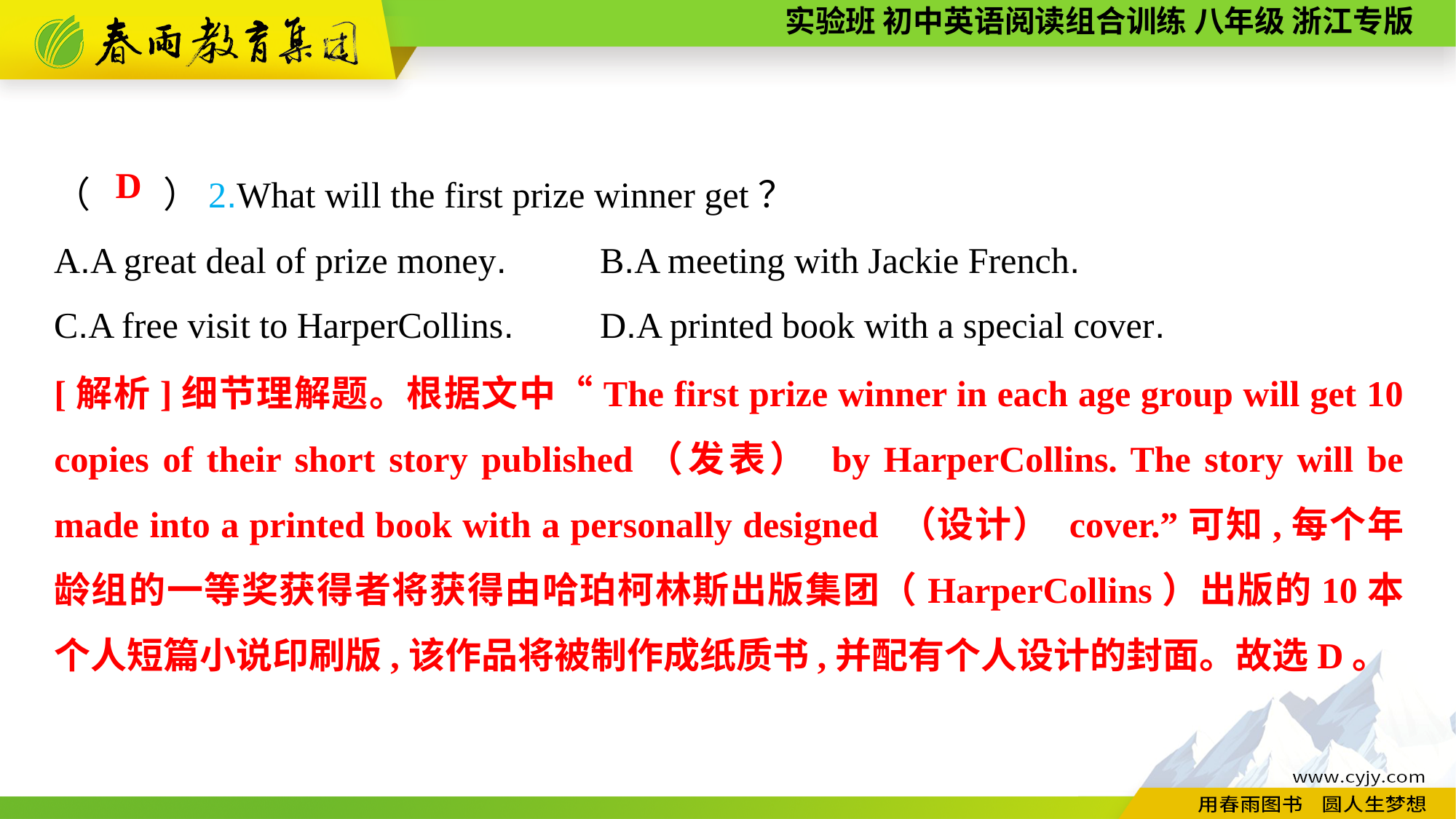

（　　）2.What will the first prize winner get？
A.A great deal of prize money.	B.A meeting with Jackie French.
C.A free visit to HarperCollins.	D.A printed book with a special cover.
D
[解析]细节理解题。根据文中“The first prize winner in each age group will get 10 copies of their short story published（发表） by HarperCollins. The story will be made into a printed book with a personally designed （设计） cover.”可知,每个年龄组的一等奖获得者将获得由哈珀柯林斯出版集团（HarperCollins）出版的10本个人短篇小说印刷版,该作品将被制作成纸质书,并配有个人设计的封面。故选D。